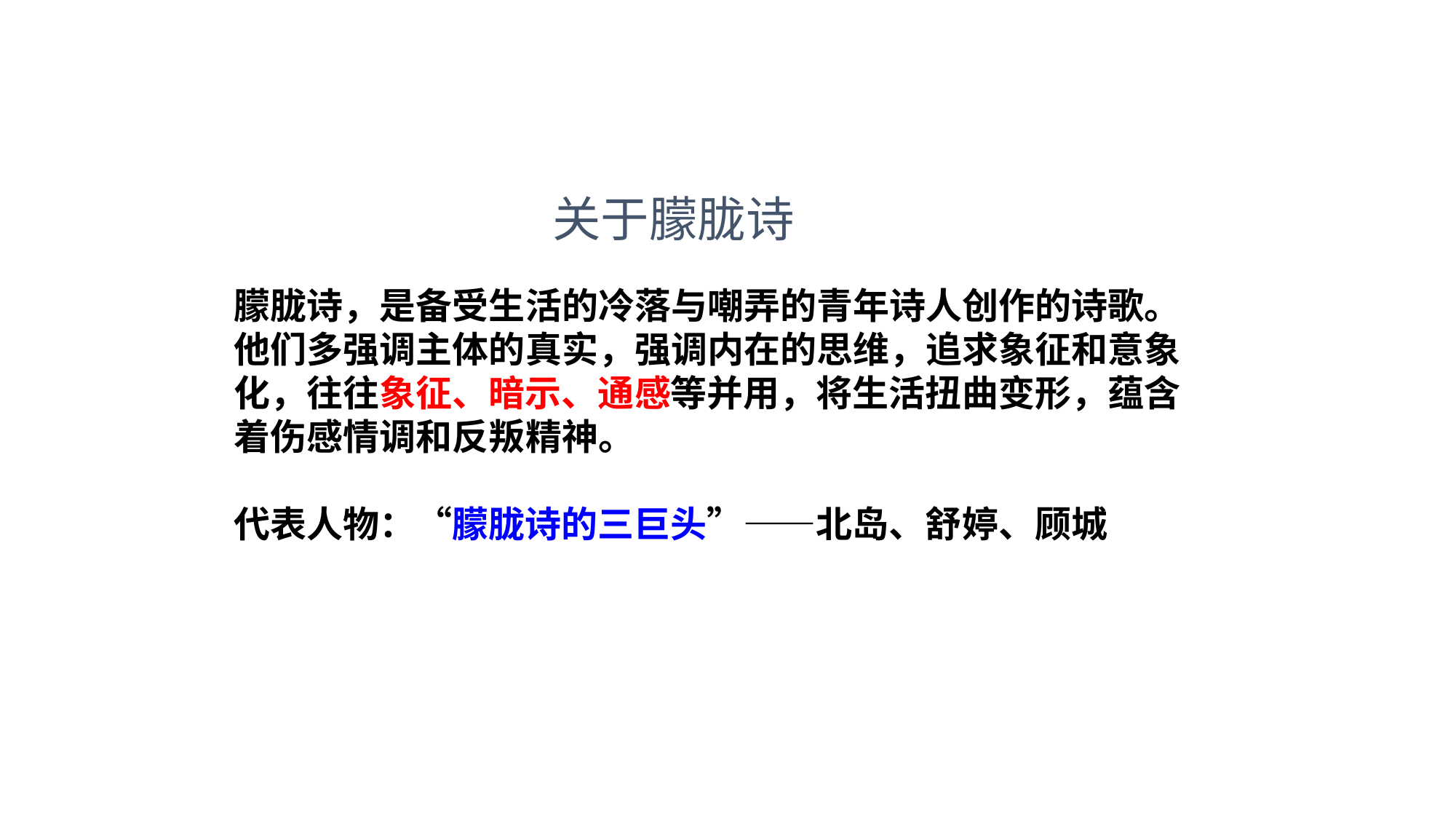

关于朦胧诗
朦胧诗，是备受生活的冷落与嘲弄的青年诗人创作的诗歌。他们多强调主体的真实，强调内在的思维，追求象征和意象化，往往象征、暗示、通感等并用，将生活扭曲变形，蕴含着伤感情调和反叛精神。

代表人物：“朦胧诗的三巨头”——北岛、舒婷、顾城